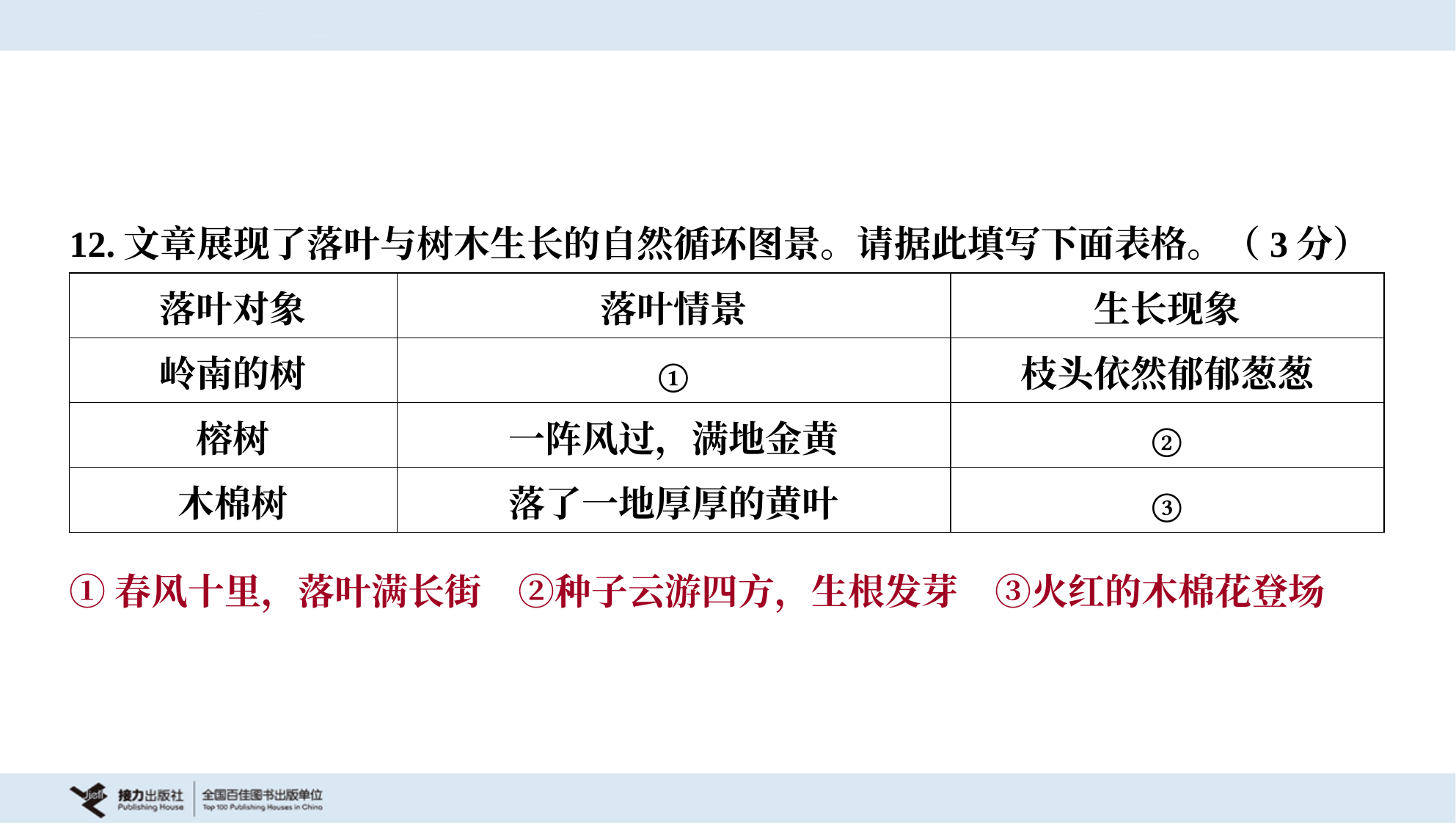

12.文章展现了落叶与树木生长的自然循环图景。请据此填写下面表格。（3分）
| 落叶对象 | 落叶情景 | 生长现象 |
| --- | --- | --- |
| 岭南的树 | ① | 枝头依然郁郁葱葱 |
| 榕树 | 一阵风过，满地金黄 | ② |
| 木棉树 | 落了一地厚厚的黄叶 | ③ |
①春风十里，落叶满长街    ②种子云游四方，生根发芽    ③火红的木棉花登场